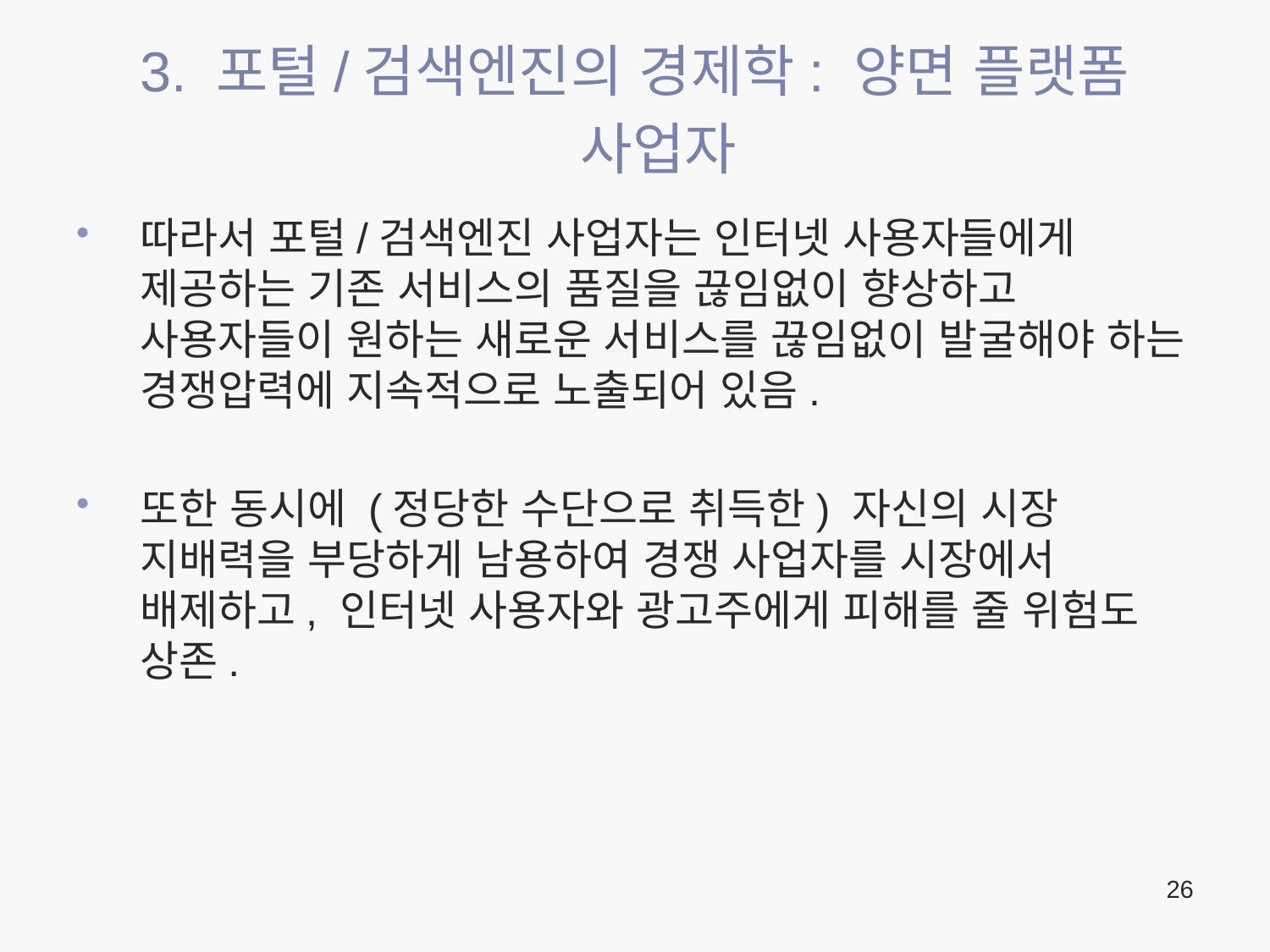

# 3. 포털/검색엔진의 경제학: 양면 플랫폼 사업자
따라서 포털/검색엔진 사업자는 인터넷 사용자들에게 제공하는 기존 서비스의 품질을 끊임없이 향상하고 사용자들이 원하는 새로운 서비스를 끊임없이 발굴해야 하는 경쟁압력에 지속적으로 노출되어 있음.

또한 동시에 (정당한 수단으로 취득한) 자신의 시장 지배력을 부당하게 남용하여 경쟁 사업자를 시장에서 배제하고, 인터넷 사용자와 광고주에게 피해를 줄 위험도 상존.

26